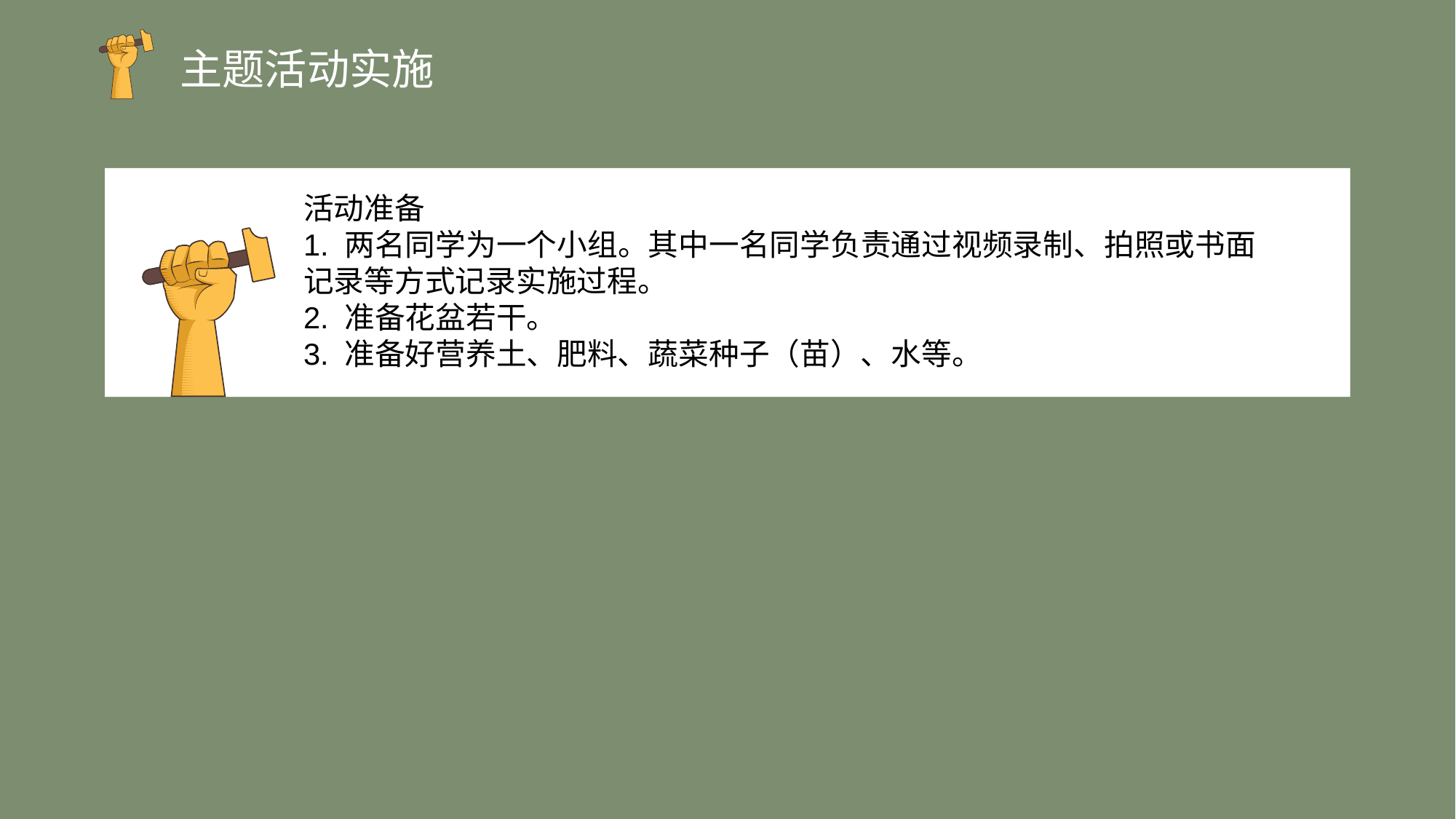

主题活动实施

活动准备
1. 两名同学为一个小组。其中一名同学负责通过视频录制、拍照或书面记录等方式记录实施过程。
2. 准备花盆若干。
3. 准备好营养土、肥料、蔬菜种子（苗）、水等。